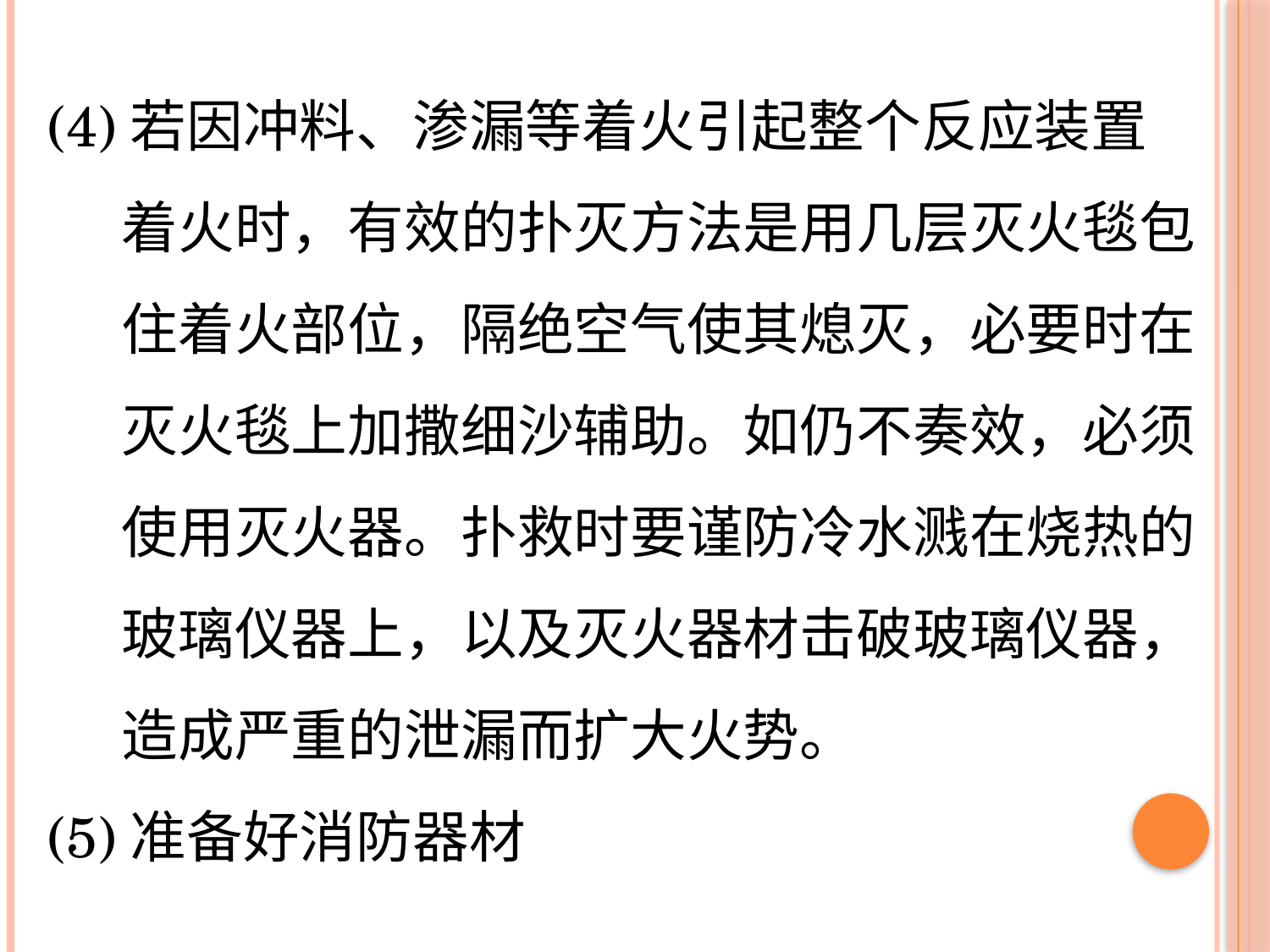

(4)若因冲料、渗漏等着火引起整个反应装置着火时，有效的扑灭方法是用几层灭火毯包住着火部位，隔绝空气使其熄灭，必要时在灭火毯上加撒细沙辅助。如仍不奏效，必须使用灭火器。扑救时要谨防冷水溅在烧热的玻璃仪器上，以及灭火器材击破玻璃仪器，造成严重的泄漏而扩大火势。
(5)准备好消防器材